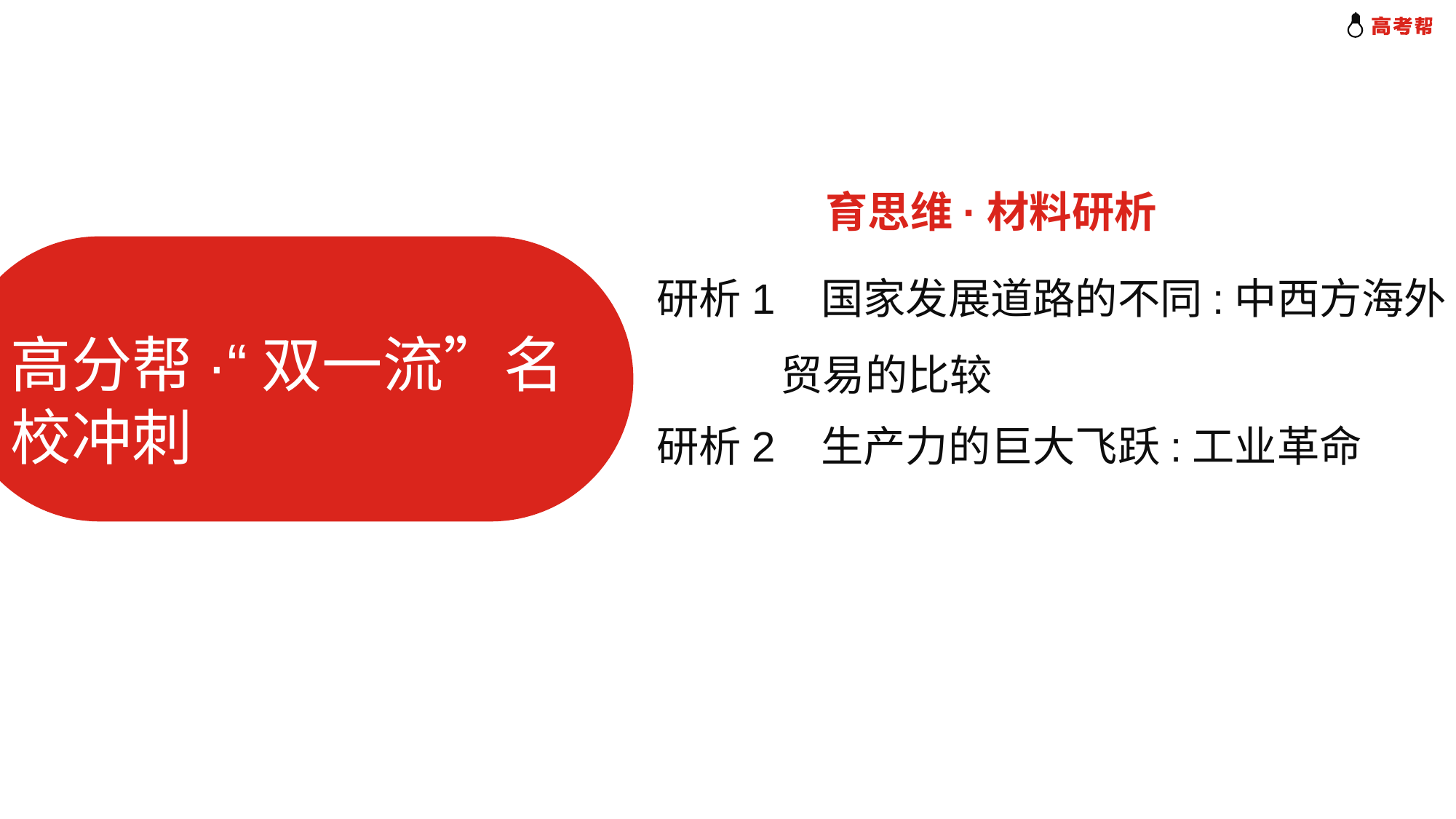

育思维·材料研析
高分帮·“双一流”名校冲刺
研析1   国家发展道路的不同:中西方海外
            贸易的比较
研析2   生产力的巨大飞跃:工业革命